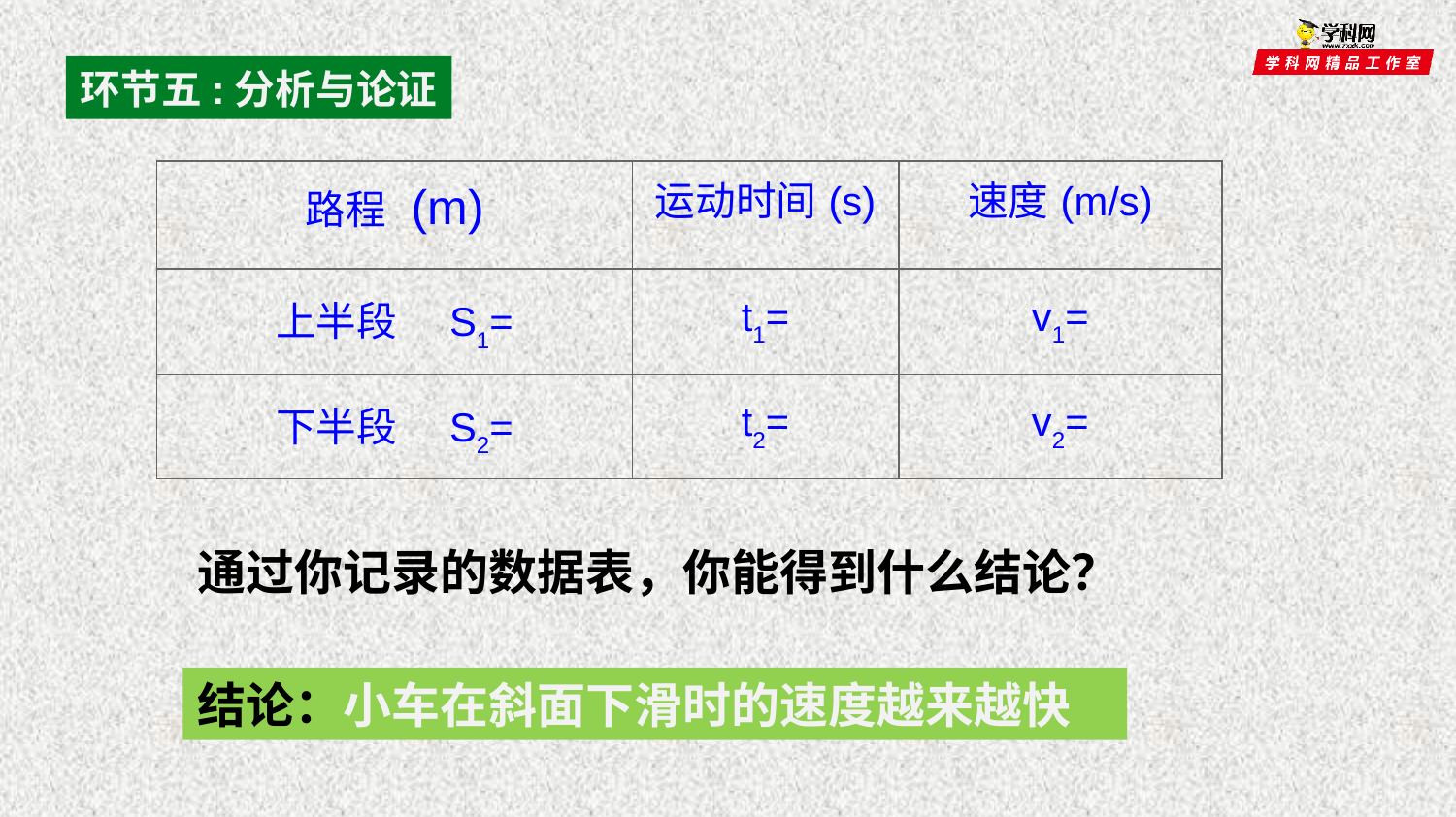

环节五:分析与论证
| 路程 (m) | 运动时间(s) | 速度(m/s) |
| --- | --- | --- |
| 上半段　S1= | t1= | v1= |
| 下半段　S2= | t2= | v2= |
通过你记录的数据表，你能得到什么结论？
结论：小车在斜面下滑时的速度越来越快